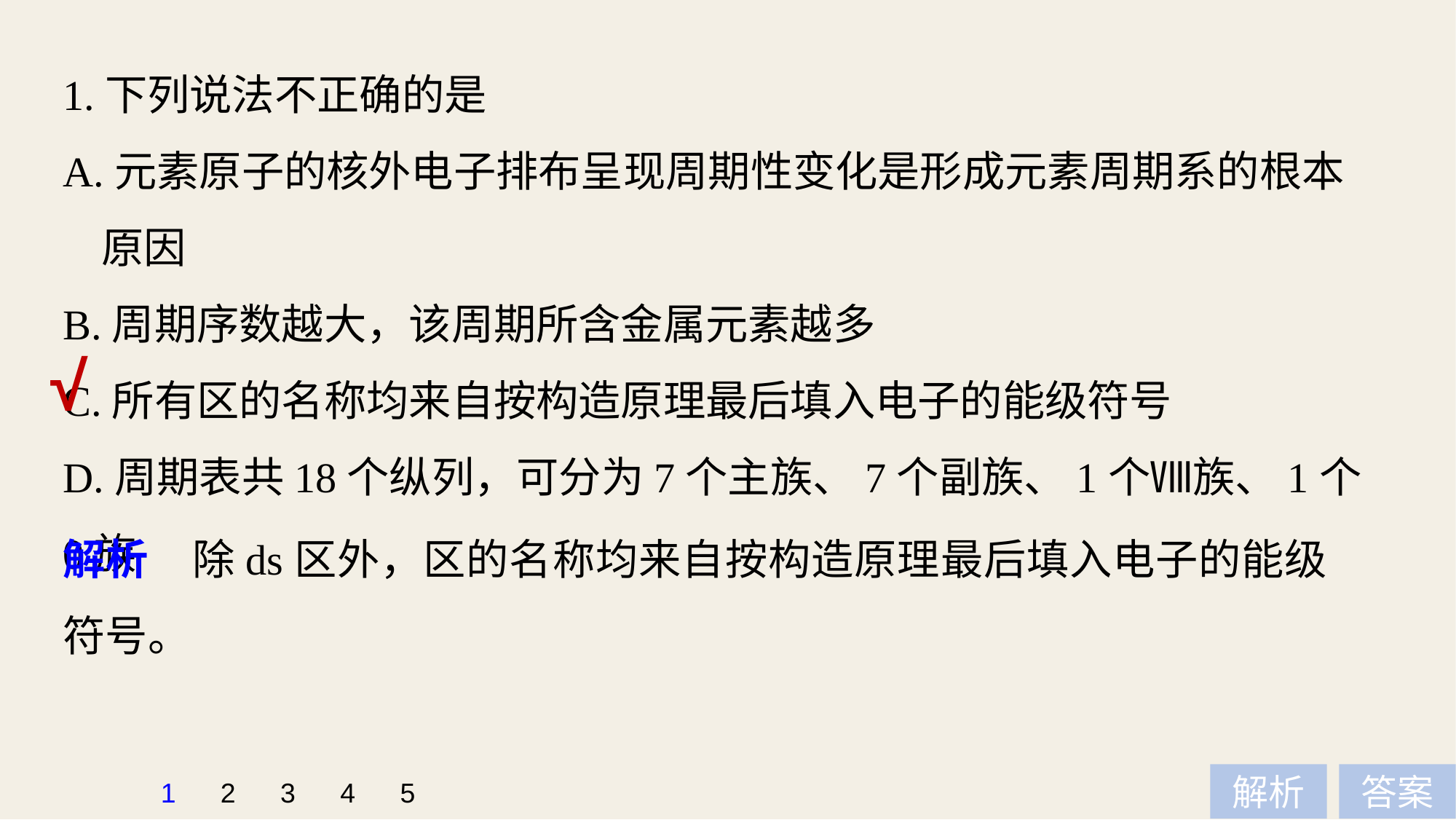

1.下列说法不正确的是
A.元素原子的核外电子排布呈现周期性变化是形成元素周期系的根本
   原因
B.周期序数越大，该周期所含金属元素越多
C.所有区的名称均来自按构造原理最后填入电子的能级符号
D.周期表共18个纵列，可分为7个主族、7个副族、1个Ⅷ族、1个0族
√
解析　除ds区外，区的名称均来自按构造原理最后填入电子的能级符号。
1
2
3
4
5
解析
答案